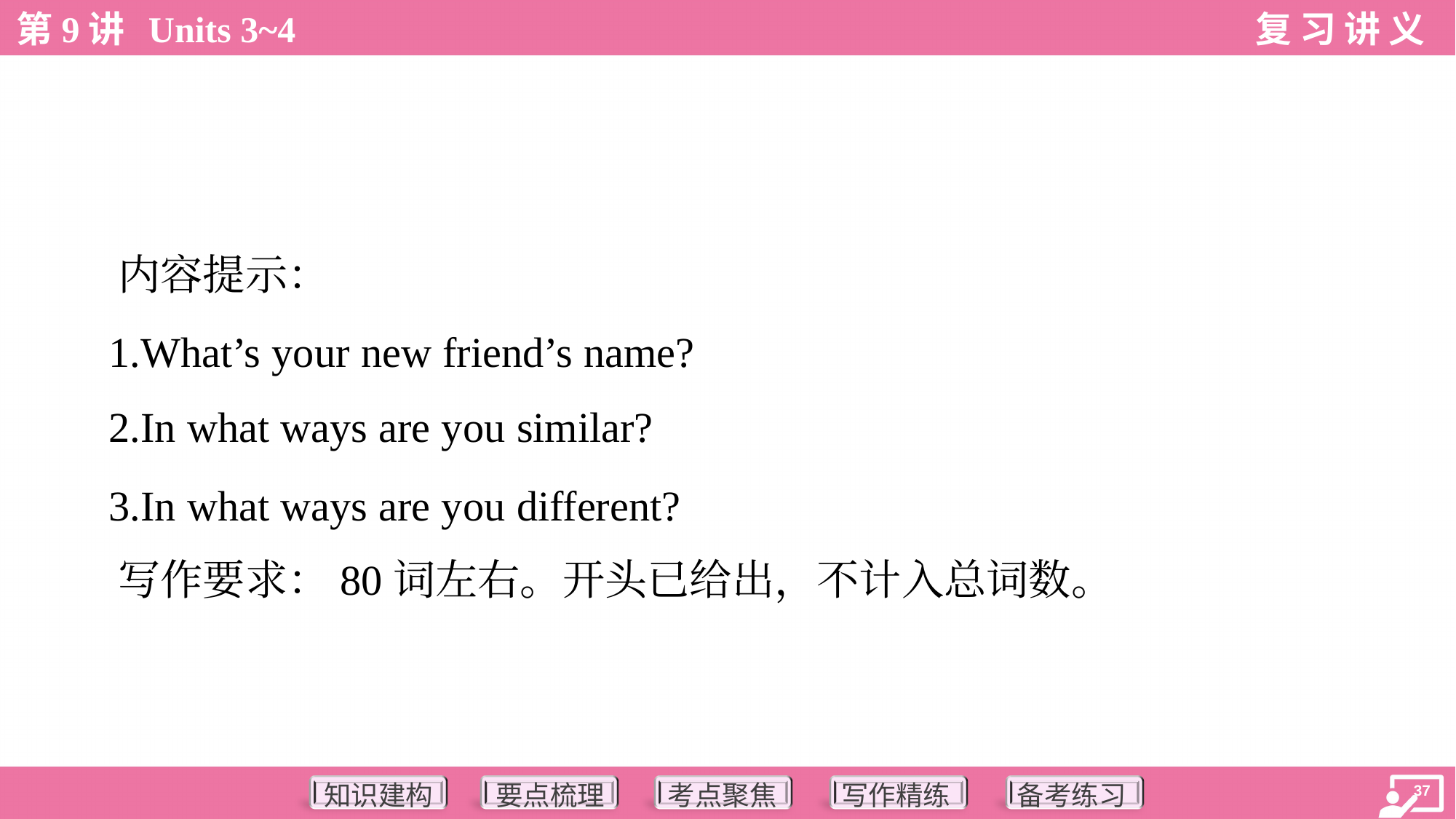

内容提示：
    1.What’s your new friend’s name?
    2.In what ways are you similar?
    3.In what ways are you different?
    写作要求：80词左右。开头已给出，不计入总词数。